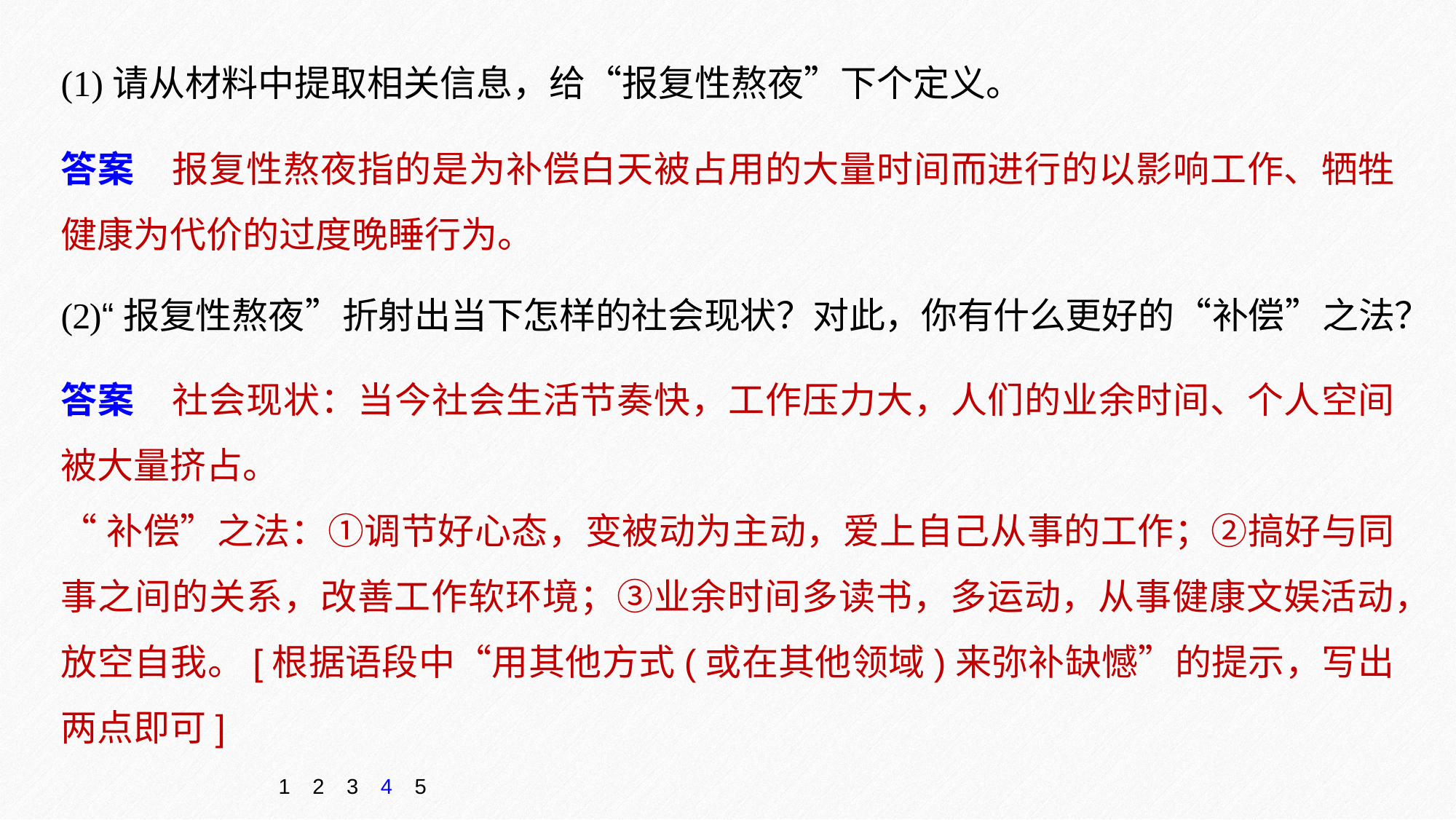

(1)请从材料中提取相关信息，给“报复性熬夜”下个定义。
答案　报复性熬夜指的是为补偿白天被占用的大量时间而进行的以影响工作、牺牲健康为代价的过度晚睡行为。
(2)“报复性熬夜”折射出当下怎样的社会现状？对此，你有什么更好的“补偿”之法？
答案　社会现状：当今社会生活节奏快，工作压力大，人们的业余时间、个人空间被大量挤占。
“补偿”之法：①调节好心态，变被动为主动，爱上自己从事的工作；②搞好与同事之间的关系，改善工作软环境；③业余时间多读书，多运动，从事健康文娱活动，放空自我。[根据语段中“用其他方式(或在其他领域)来弥补缺憾”的提示，写出两点即可]
1
2
3
4
5